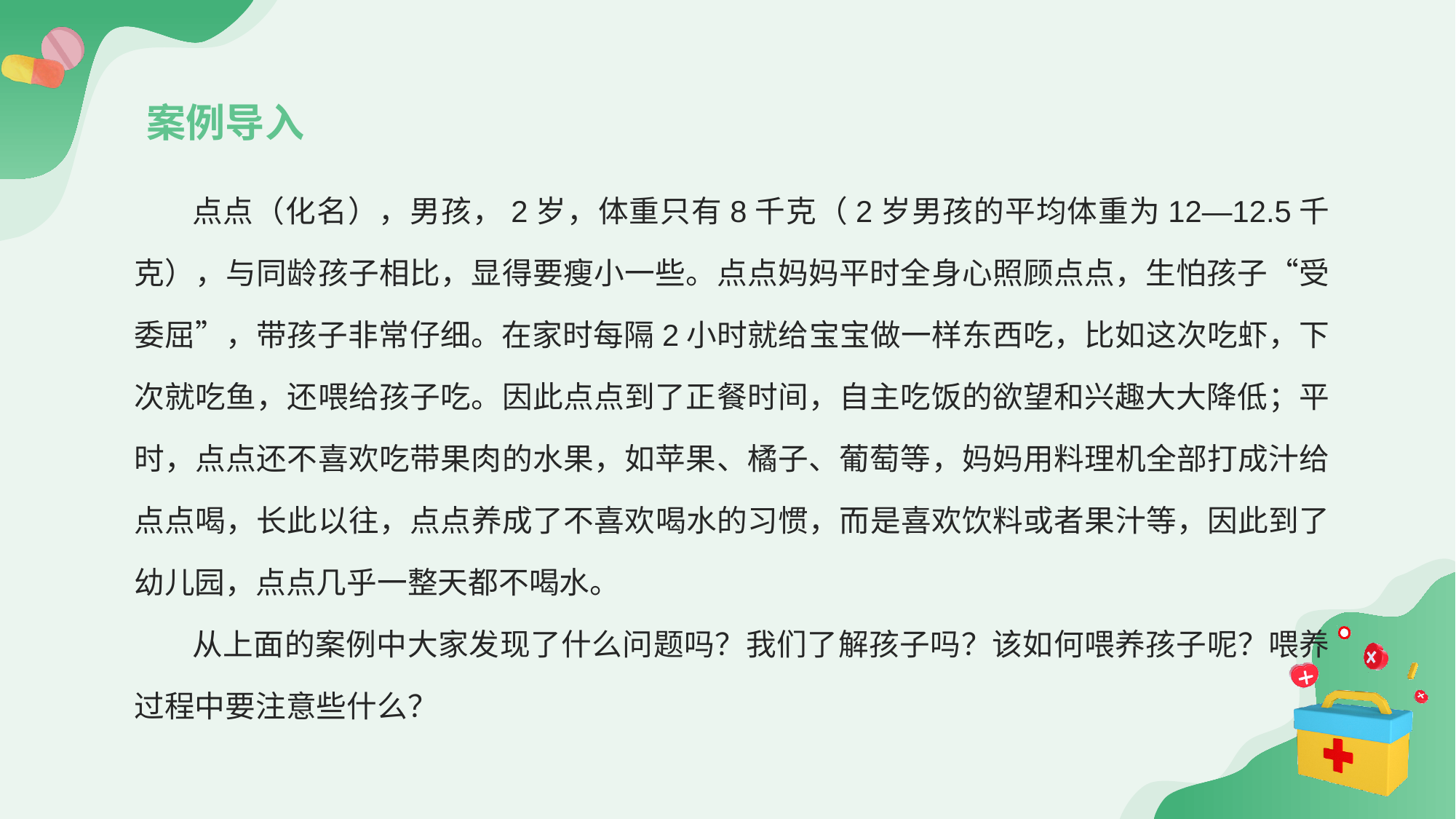

案例导入
点点（化名），男孩，2岁，体重只有8千克（2岁男孩的平均体重为12—12.5千克），与同龄孩子相比，显得要瘦小一些。点点妈妈平时全身心照顾点点，生怕孩子“受委屈”，带孩子非常仔细。在家时每隔2小时就给宝宝做一样东西吃，比如这次吃虾，下次就吃鱼，还喂给孩子吃。因此点点到了正餐时间，自主吃饭的欲望和兴趣大大降低；平时，点点还不喜欢吃带果肉的水果，如苹果、橘子、葡萄等，妈妈用料理机全部打成汁给点点喝，长此以往，点点养成了不喜欢喝水的习惯，而是喜欢饮料或者果汁等，因此到了幼儿园，点点几乎一整天都不喝水。
从上面的案例中大家发现了什么问题吗？我们了解孩子吗？该如何喂养孩子呢？喂养过程中要注意些什么？